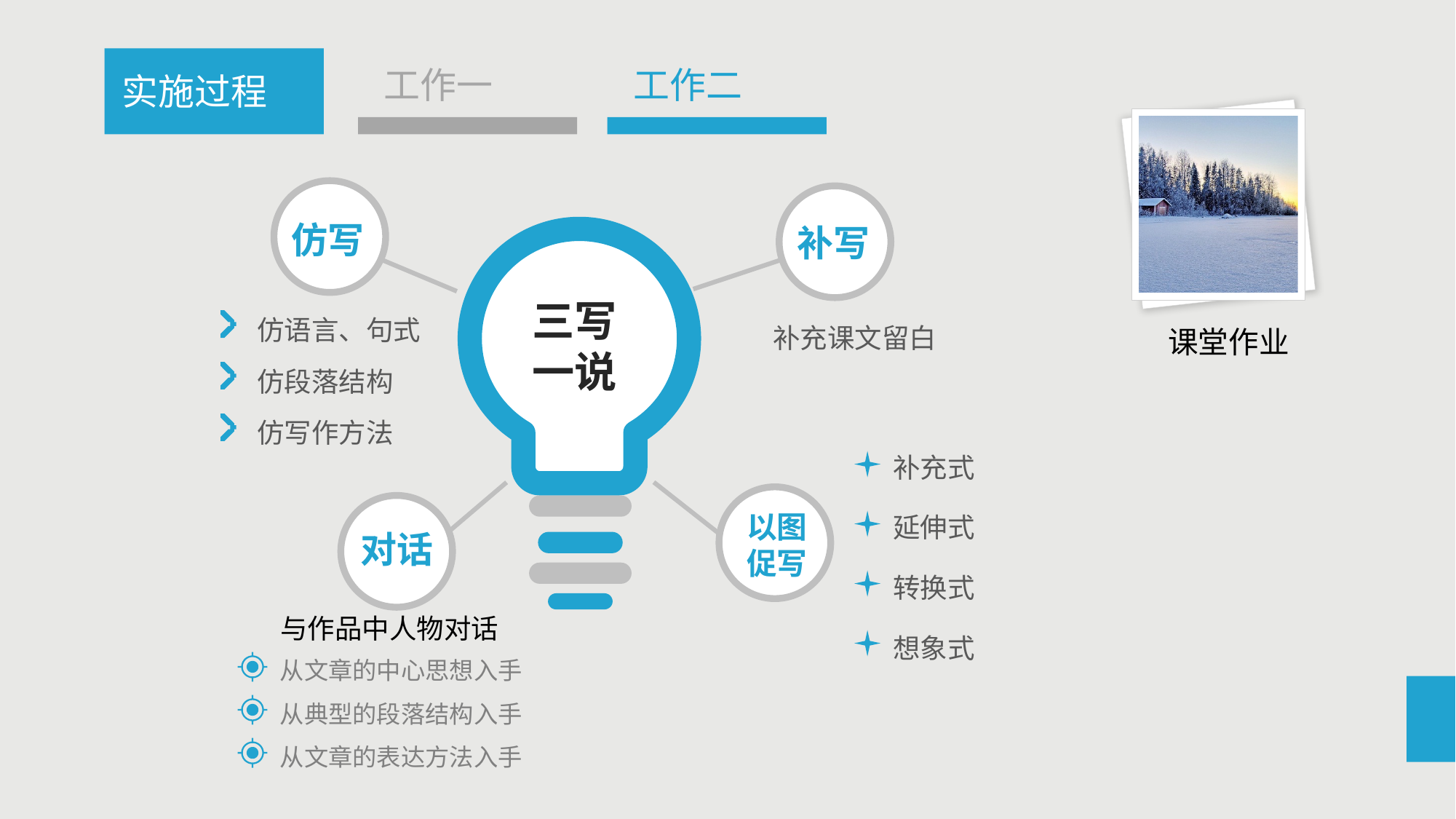

工作一

工作二
实施过程

仿写
补写

三写一说
仿语言、句式
补充课文留白
课堂作业

仿段落结构

仿写作方法

补充式

延伸式
以图促写

对话

转换式

与作品中人物对话
想象式

从文章的中心思想入手

从典型的段落结构入手

从文章的表达方法入手